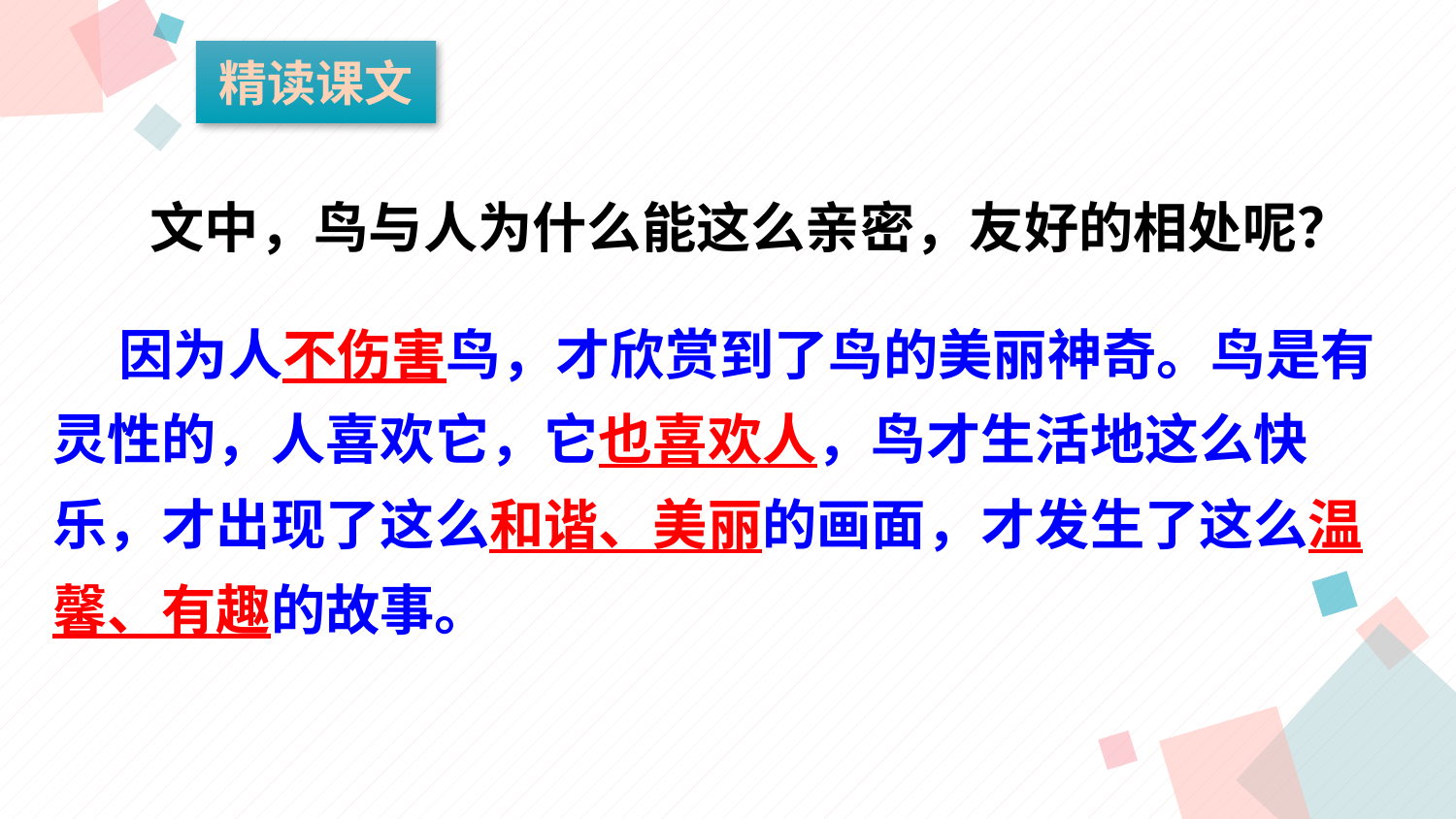

精读课文
文中，鸟与人为什么能这么亲密，友好的相处呢？
     因为人不伤害鸟，才欣赏到了鸟的美丽神奇。鸟是有灵性的，人喜欢它，它也喜欢人，鸟才生活地这么快乐，才出现了这么和谐、美丽的画面，才发生了这么温馨、有趣的故事。